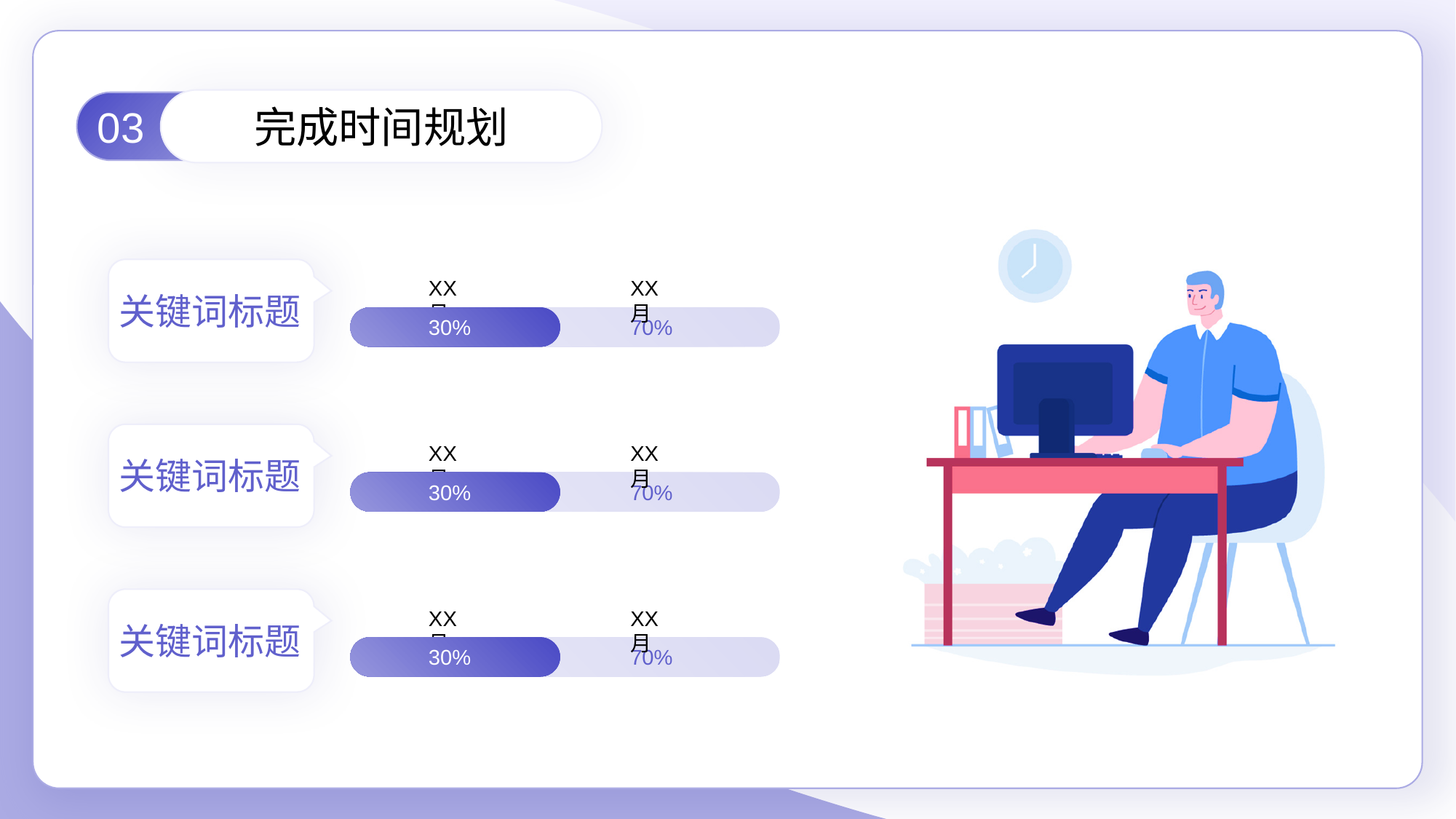

完成时间规划
03

关键词标题
XX月
XX月

30%
70%

关键词标题
XX月
XX月

30%

70%

关键词标题
XX月
XX月

30%

70%